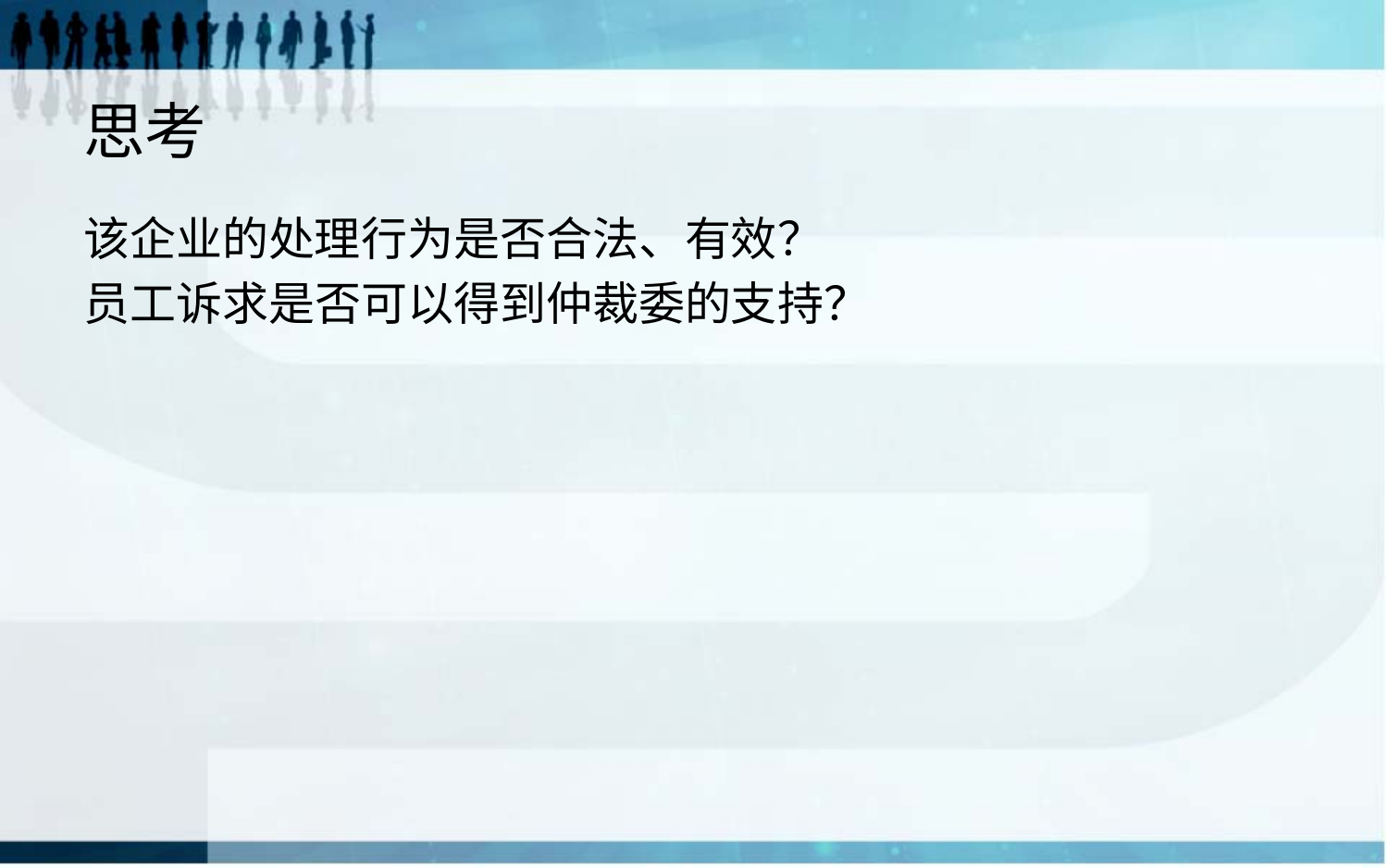

# 思考
该企业的处理行为是否合法、有效？
员工诉求是否可以得到仲裁委的支持？